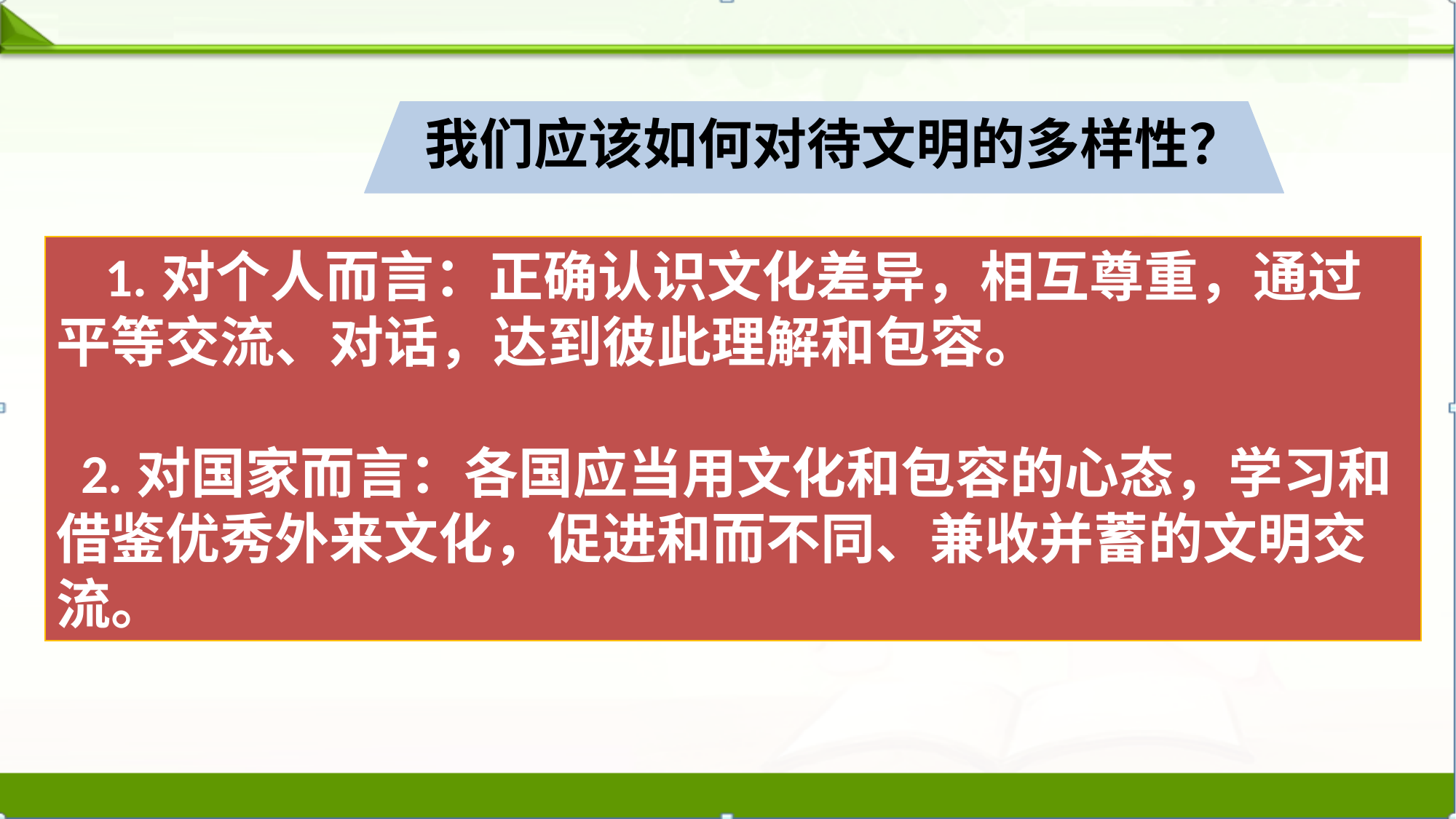

我们应该如何对待文明的多样性？
    1.对个人而言：正确认识文化差异，相互尊重，通过平等交流、对话，达到彼此理解和包容。

  2.对国家而言：各国应当用文化和包容的心态，学习和借鉴优秀外来文化，促进和而不同、兼收并蓄的文明交流。